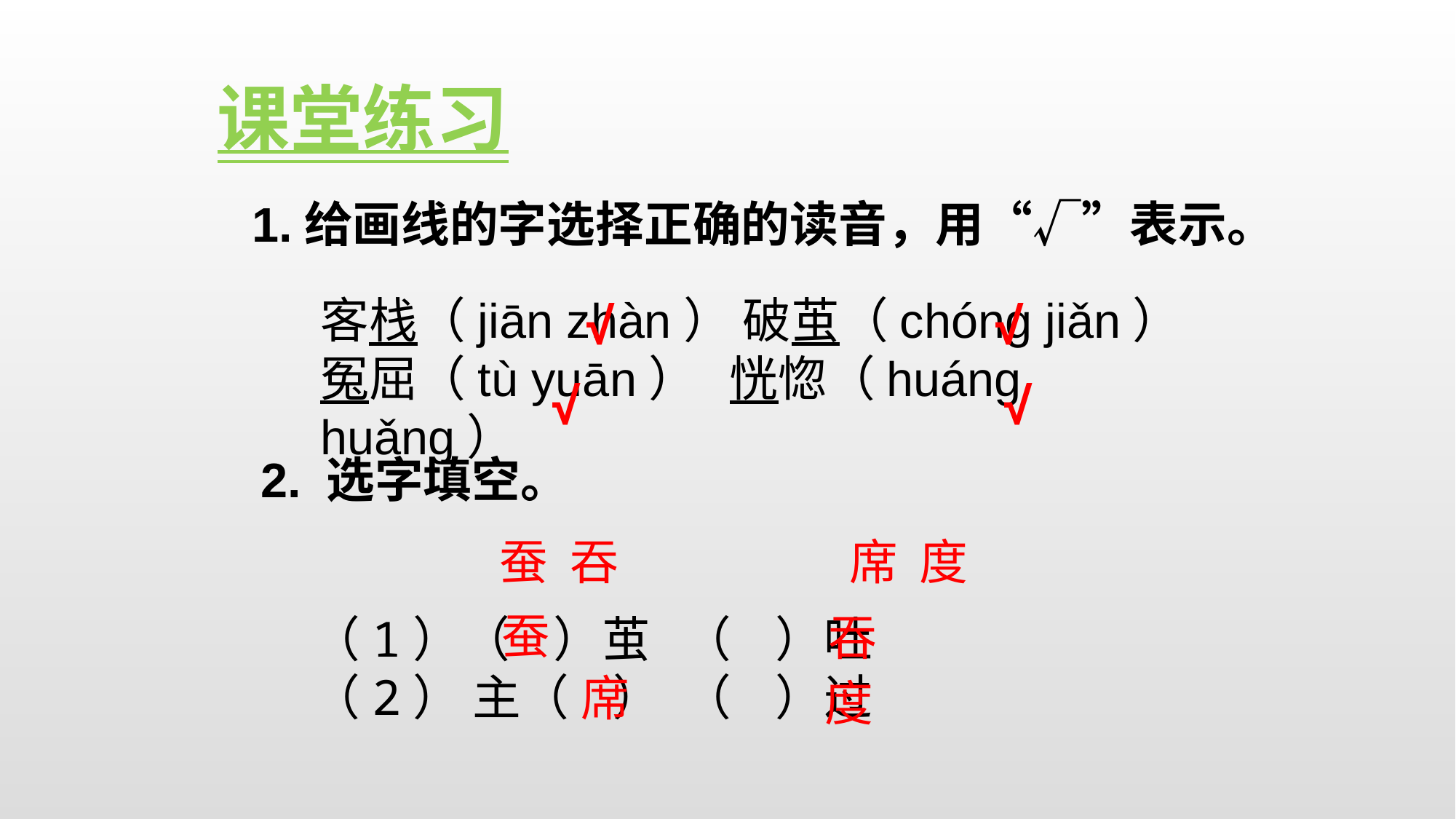

课堂练习

1.给画线的字选择正确的读音，用“√”表示。
√
√
客栈（jiān zhàn） 破茧（chónɡ jiǎn）
冤屈（tù yuān）   恍惚（huánɡ huǎnɡ）
√
√
2. 选字填空。
蚕  吞
席  度
蚕
吞
（1）（    ）茧   （    ）吐
（2） 主（    ）  （    ）过
席
度